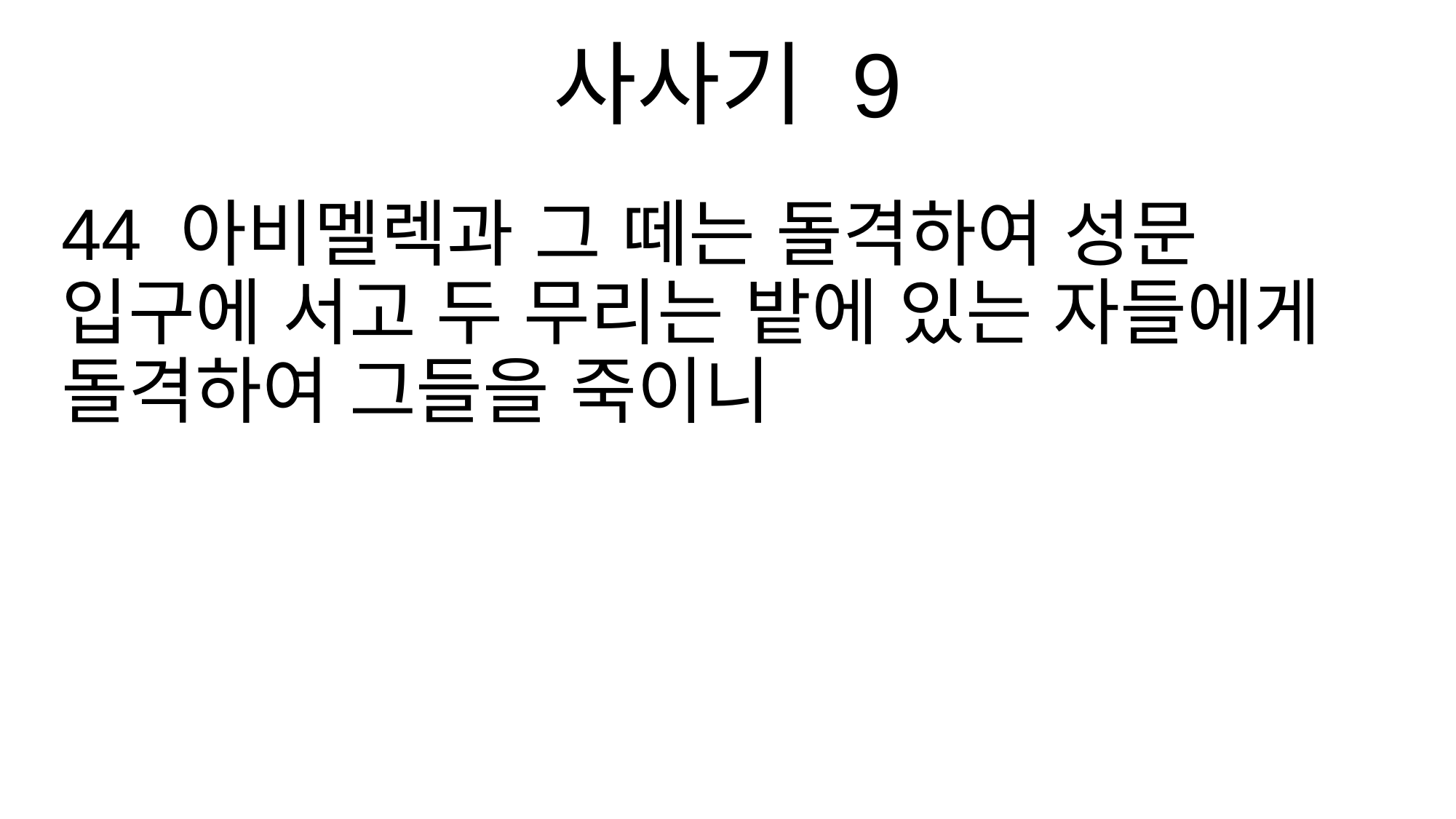

사사기 9
44 아비멜렉과 그 떼는 돌격하여 성문 입구에 서고 두 무리는 밭에 있는 자들에게 돌격하여 그들을 죽이니